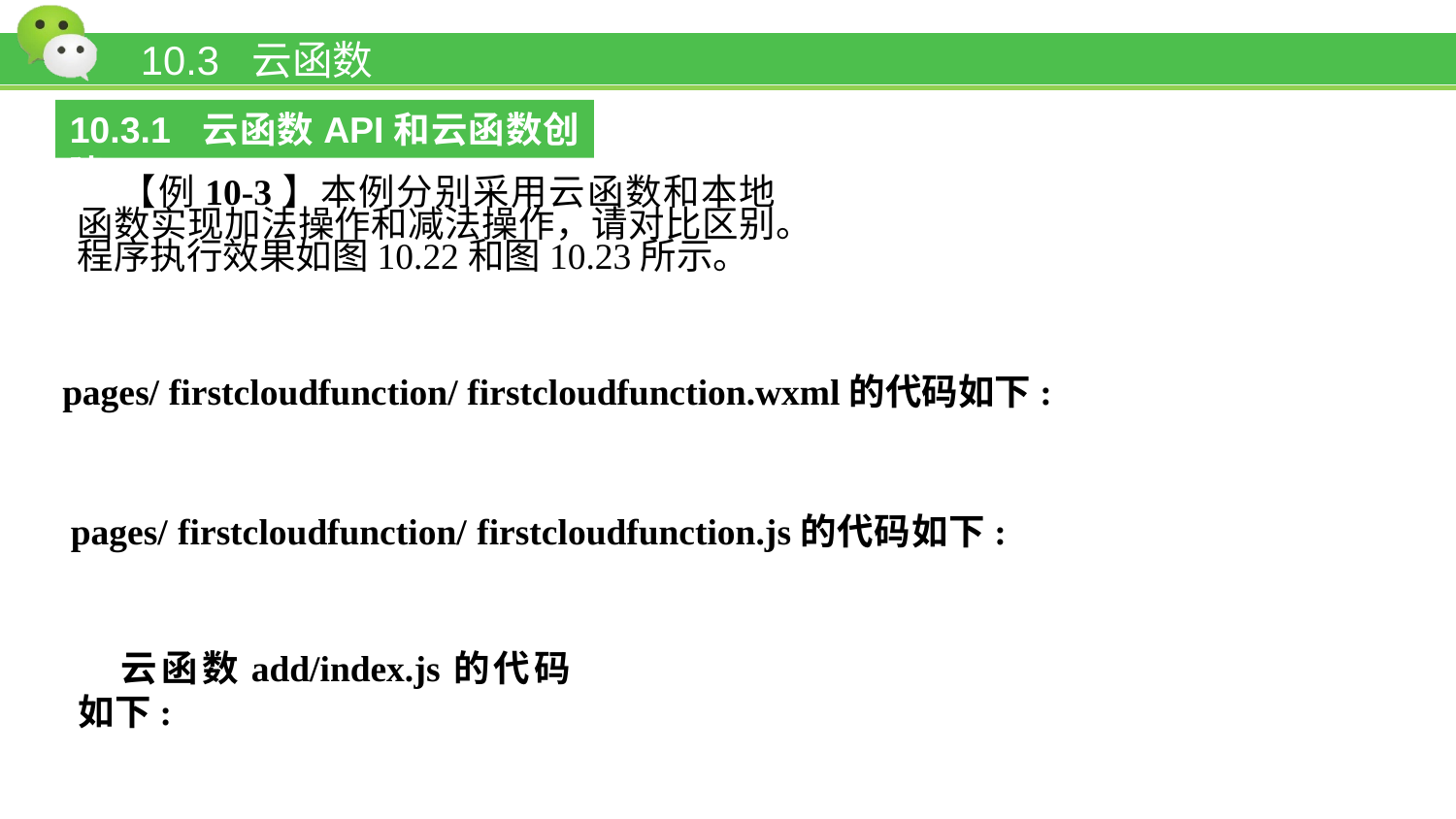

# 10.3  云函数
10.3.1  云函数API和云函数创建
【例10-3】本例分别采用云函数和本地函数实现加法操作和减法操作，请对比区别。程序执行效果如图10.22和图10.23所示。
pages/ firstcloudfunction/ firstcloudfunction.wxml的代码如下:
pages/ firstcloudfunction/ firstcloudfunction.js的代码如下:
云函数add/index.js的代码如下: